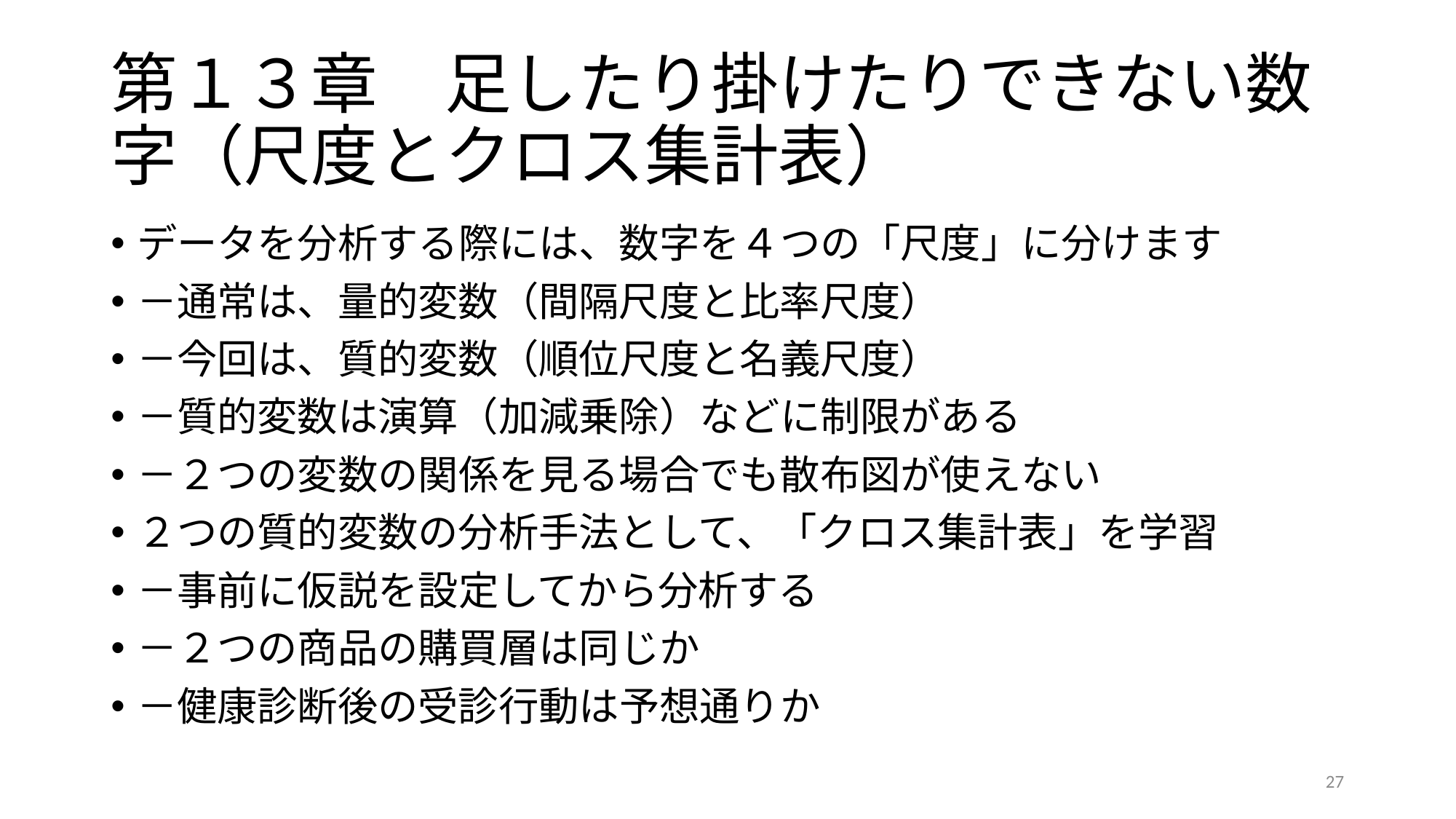

# 第１３章　足したり掛けたりできない数字（尺度とクロス集計表）
データを分析する際には、数字を４つの「尺度」に分けます
－通常は、量的変数（間隔尺度と比率尺度）
－今回は、質的変数（順位尺度と名義尺度）
－質的変数は演算（加減乗除）などに制限がある
－２つの変数の関係を見る場合でも散布図が使えない
２つの質的変数の分析手法として、「クロス集計表」を学習
－事前に仮説を設定してから分析する
－２つの商品の購買層は同じか
－健康診断後の受診行動は予想通りか

27